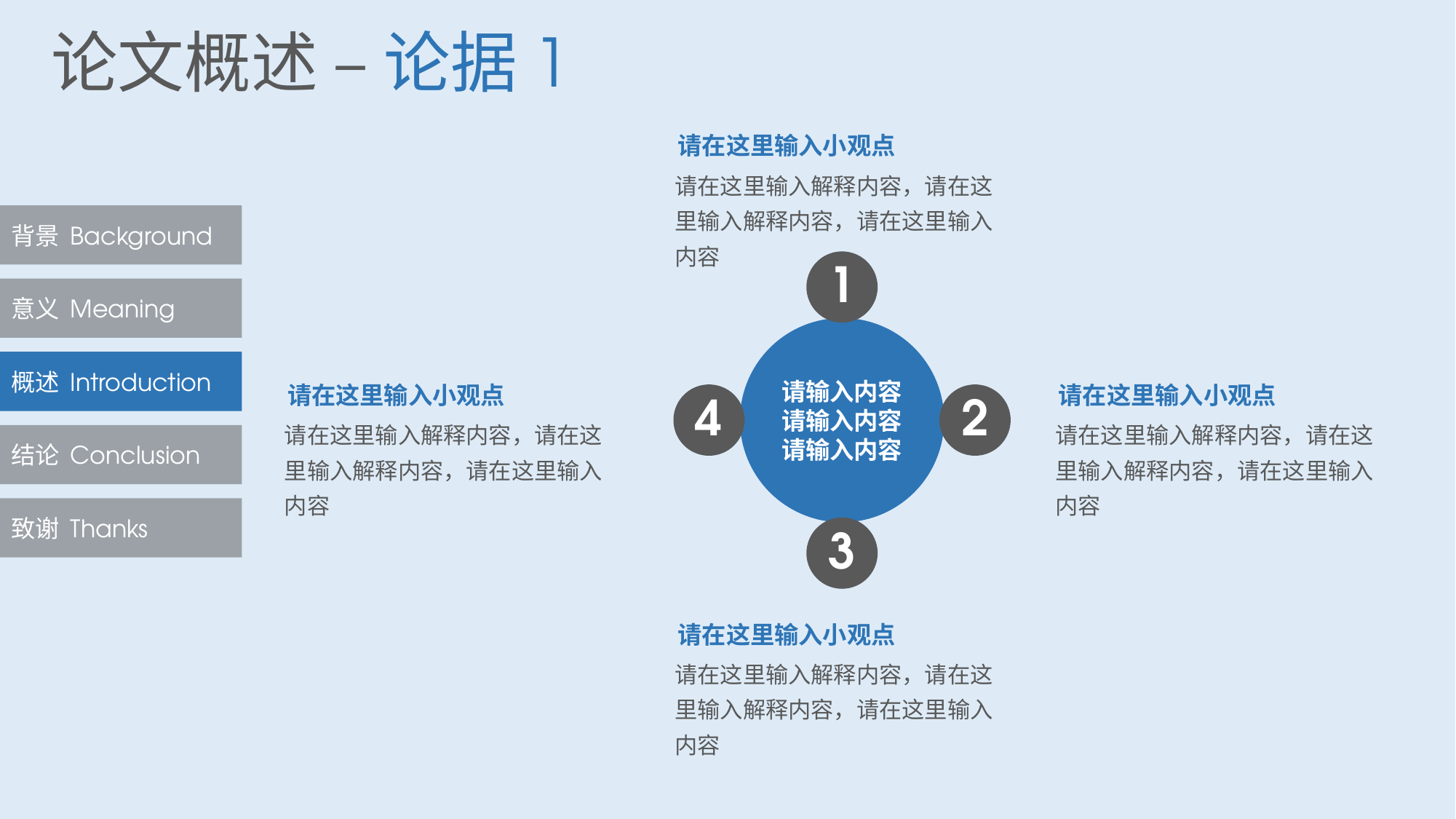

论文概述 – 论据1
请在这里输入小观点
请在这里输入解释内容，请在这里输入解释内容，请在这里输入内容
背景 Background
请输入内容
请输入内容
请输入内容
1
2
3
4
意义 Meaning
概述 Introduction
请在这里输入小观点
请在这里输入小观点
请在这里输入解释内容，请在这里输入解释内容，请在这里输入内容
请在这里输入解释内容，请在这里输入解释内容，请在这里输入内容
结论 Conclusion
致谢 Thanks
请在这里输入小观点
请在这里输入解释内容，请在这里输入解释内容，请在这里输入内容